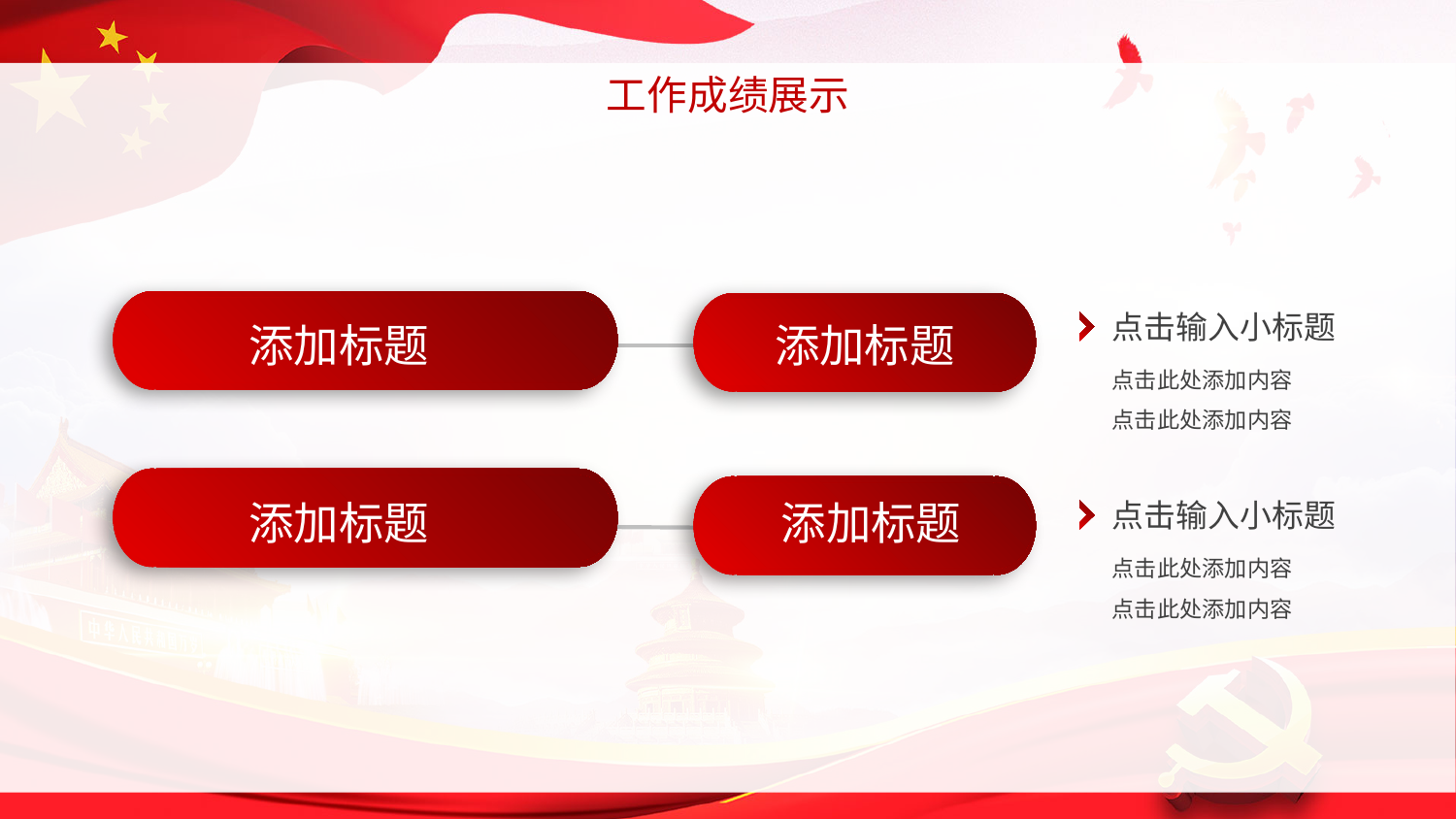

工作成绩展示

点击输入小标题

点击此处添加内容
点击此处添加内容
添加标题
添加标题

添加标题
添加标题
点击输入小标题

点击此处添加内容
点击此处添加内容